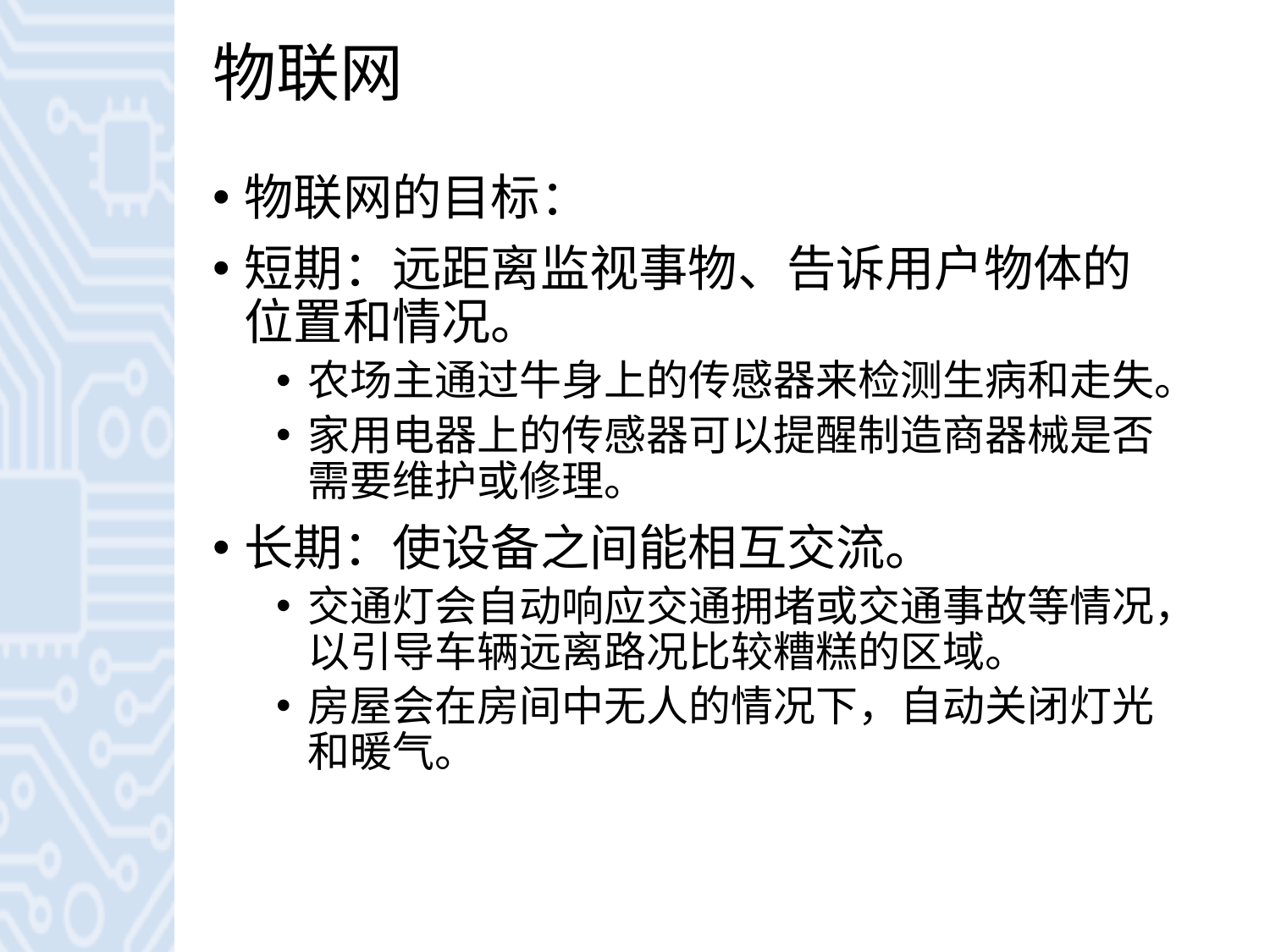

# 物联网
物联网的目标：
短期：远距离监视事物、告诉用户物体的位置和情况。
农场主通过牛身上的传感器来检测生病和走失。
家用电器上的传感器可以提醒制造商器械是否需要维护或修理。
长期：使设备之间能相互交流。
交通灯会自动响应交通拥堵或交通事故等情况，以引导车辆远离路况比较糟糕的区域。
房屋会在房间中无人的情况下，自动关闭灯光和暖气。